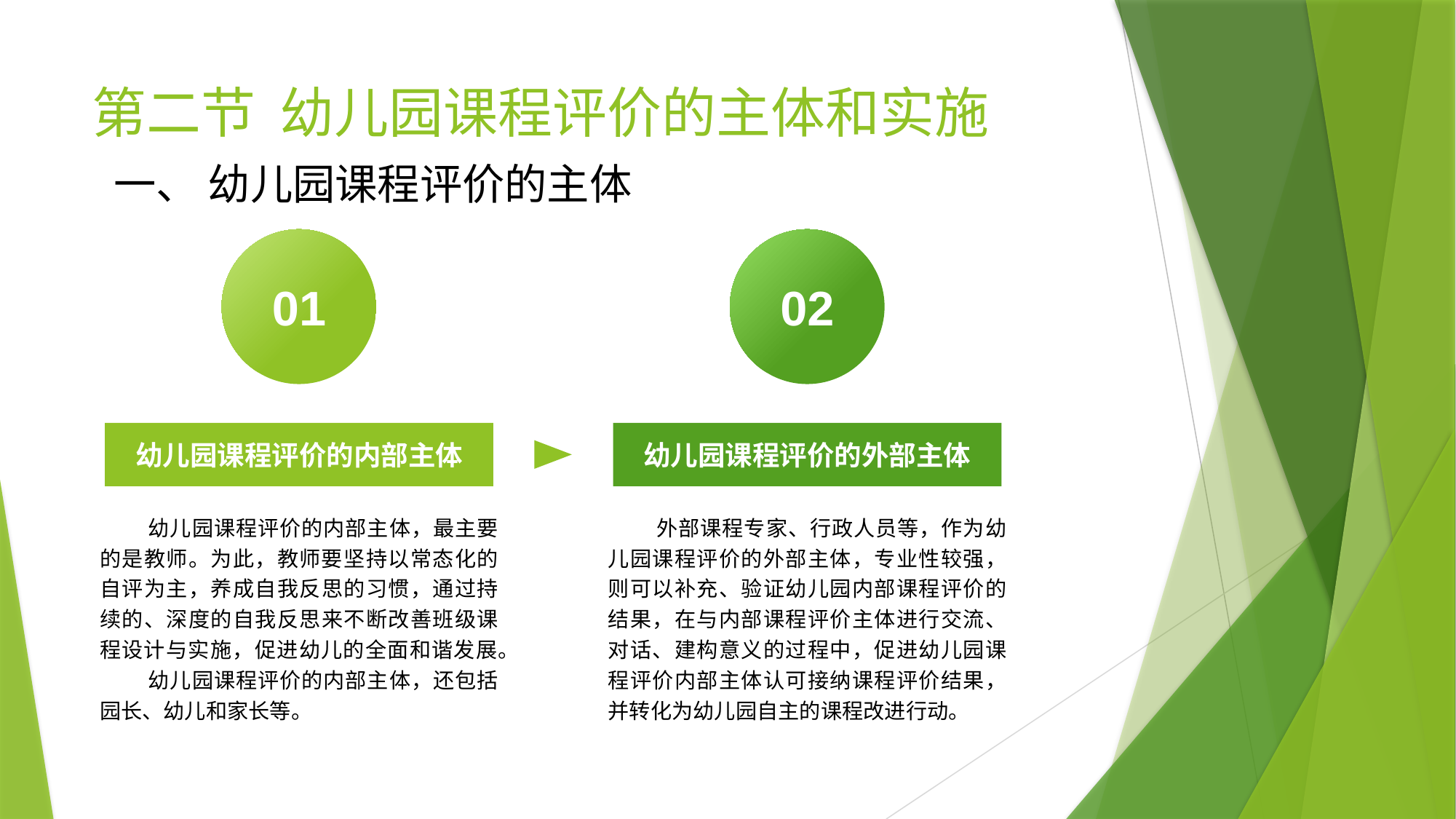

# 第二节  幼儿园课程评价的主体和实施
一、 幼儿园课程评价的主体
01
幼儿园课程评价的内部主体
        幼儿园课程评价的内部主体，最主要的是教师。为此，教师要坚持以常态化的自评为主，养成自我反思的习惯，通过持续的、深度的自我反思来不断改善班级课程设计与实施，促进幼儿的全面和谐发展。
        幼儿园课程评价的内部主体，还包括园长、幼儿和家长等。
02
幼儿园课程评价的外部主体

        外部课程专家、行政人员等，作为幼儿园课程评价的外部主体，专业性较强，则可以补充、验证幼儿园内部课程评价的结果，在与内部课程评价主体进行交流、对话、建构意义的过程中，促进幼儿园课程评价内部主体认可接纳课程评价结果，并转化为幼儿园自主的课程改进行动。